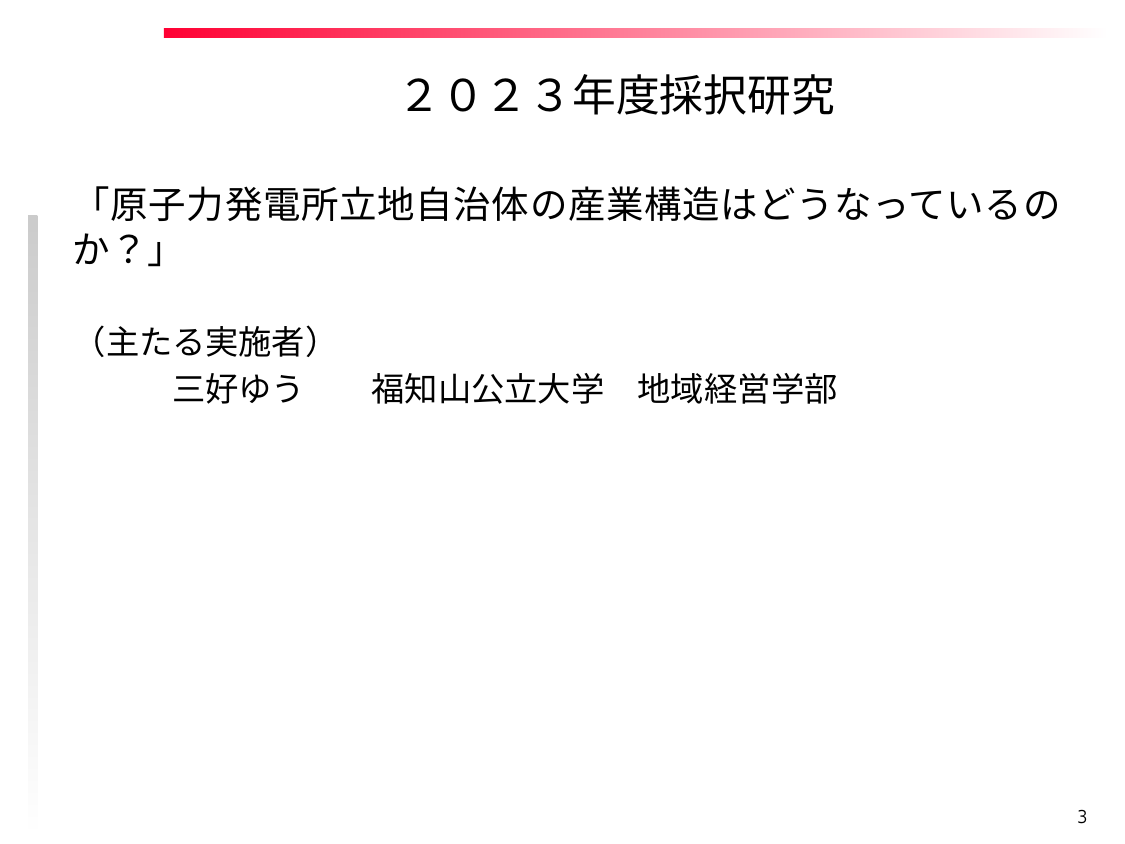

# ２０２３年度採択研究
「原子力発電所立地自治体の産業構造はどうなっているのか？」

（主たる実施者）
　　　三好ゆう　　福知山公立大学　地域経営学部

3